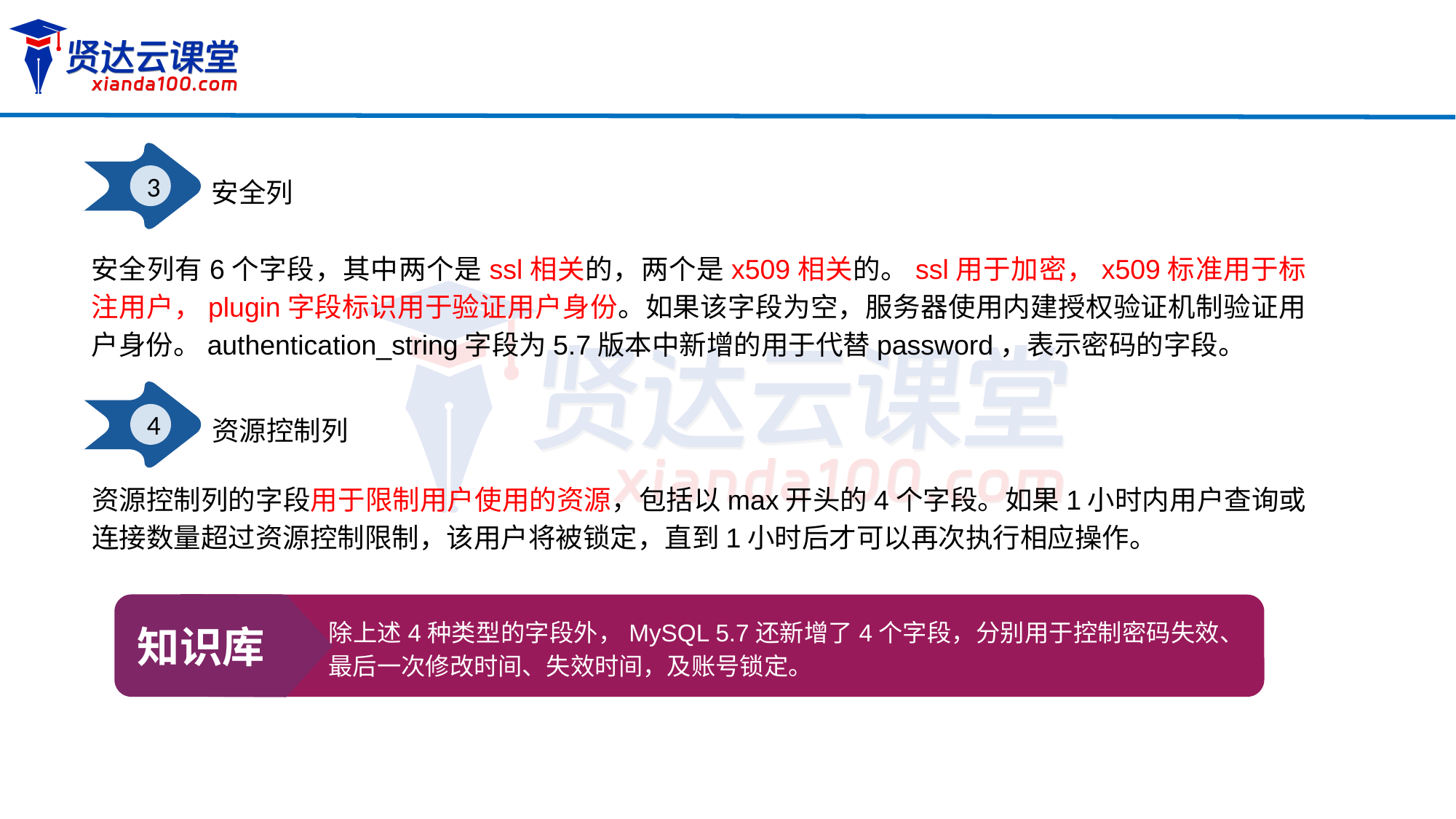

3
安全列
安全列有6个字段，其中两个是ssl相关的，两个是x509相关的。ssl用于加密，x509标准用于标注用户，plugin字段标识用于验证用户身份。如果该字段为空，服务器使用内建授权验证机制验证用户身份。authentication_string字段为5.7版本中新增的用于代替password，表示密码的字段。

4
资源控制列
资源控制列的字段用于限制用户使用的资源，包括以max开头的4个字段。如果1小时内用户查询或连接数量超过资源控制限制，该用户将被锁定，直到1小时后才可以再次执行相应操作。
知识库

除上述4种类型的字段外，MySQL 5.7还新增了4个字段，分别用于控制密码失效、最后一次修改时间、失效时间，及账号锁定。